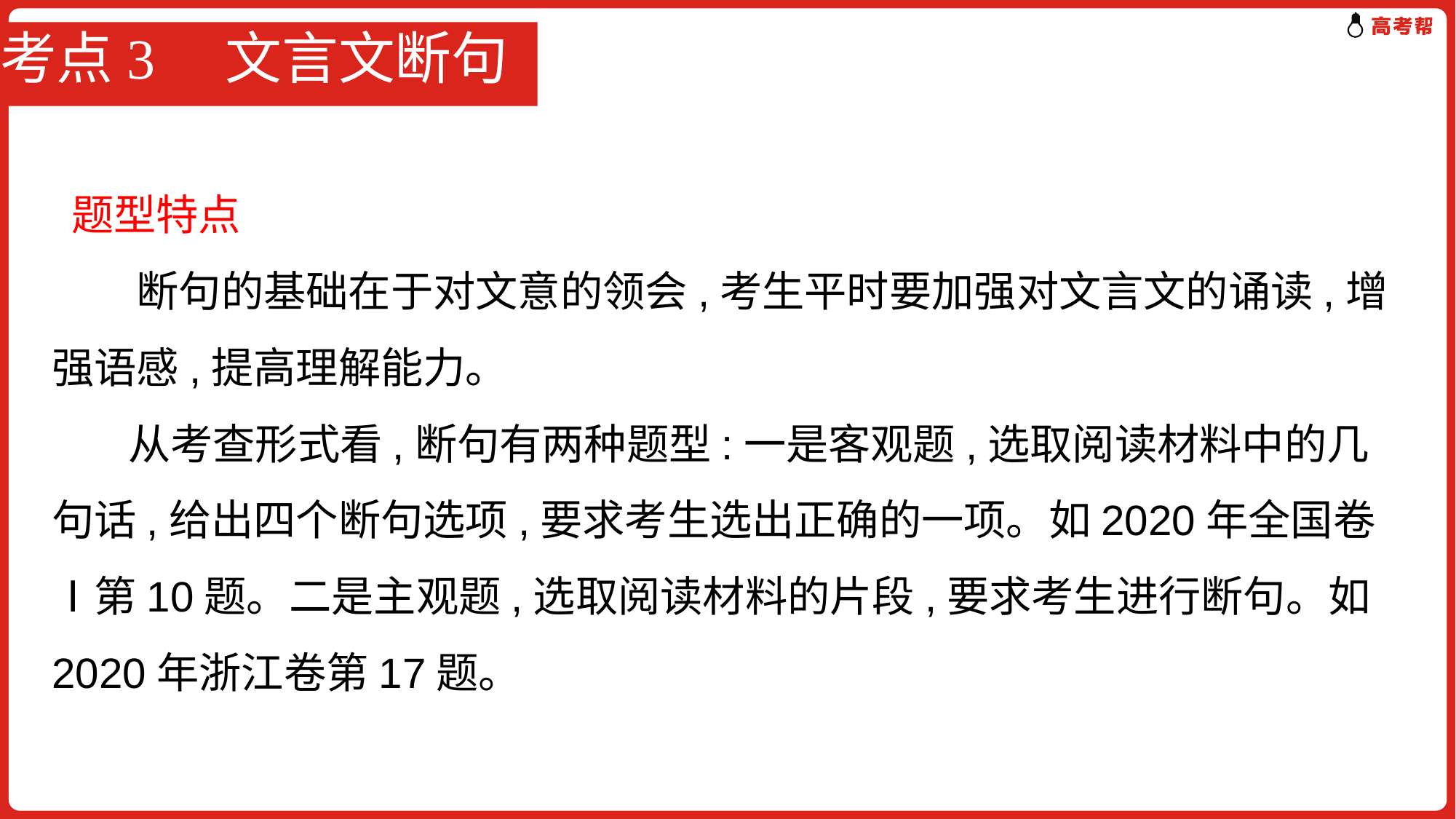

# 考点3　文言文断句
 题型特点
　　断句的基础在于对文意的领会,考生平时要加强对文言文的诵读,增强语感,提高理解能力。
       从考查形式看,断句有两种题型:一是客观题,选取阅读材料中的几句话,给出四个断句选项,要求考生选出正确的一项。如2020年全国卷Ⅰ第10题。二是主观题,选取阅读材料的片段,要求考生进行断句。如2020年浙江卷第17题。